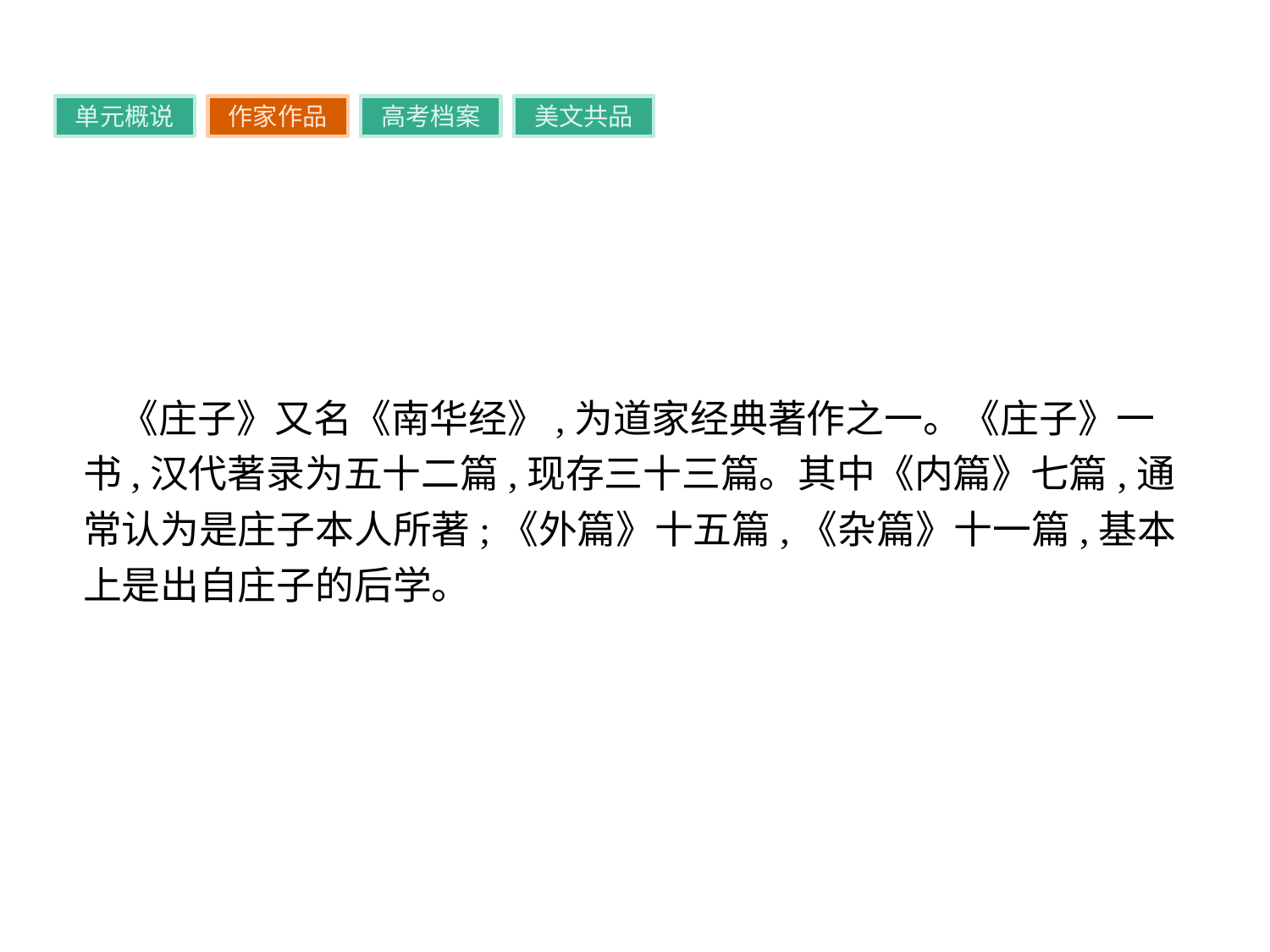

单元概说
作家作品
高考档案
美文共品
《庄子》又名《南华经》,为道家经典著作之一。《庄子》一书,汉代著录为五十二篇,现存三十三篇。其中《内篇》七篇,通常认为是庄子本人所著;《外篇》十五篇,《杂篇》十一篇,基本上是出自庄子的后学。